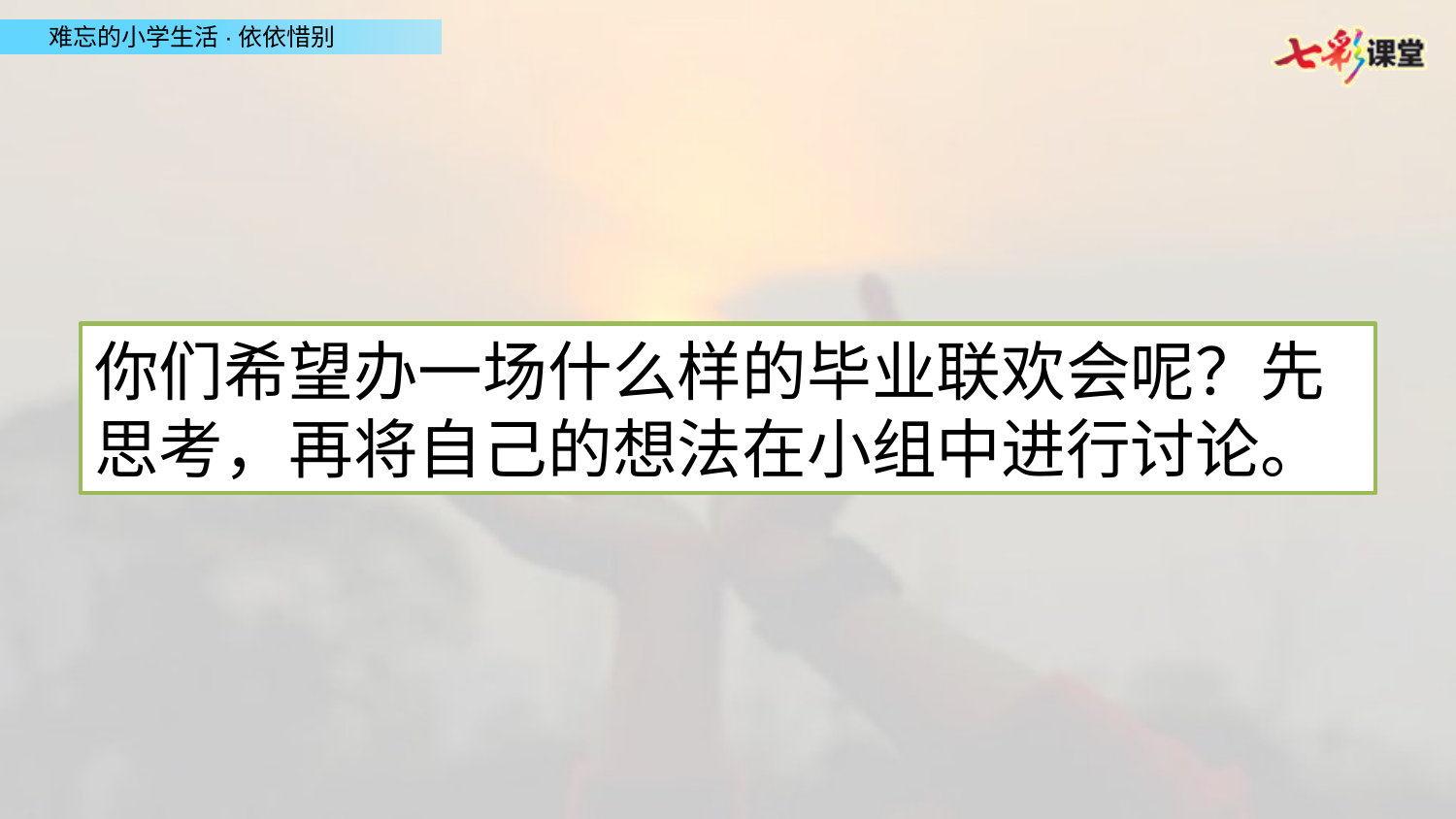

你们希望办一场什么样的毕业联欢会呢？先思考，再将自己的想法在小组中进行讨论。